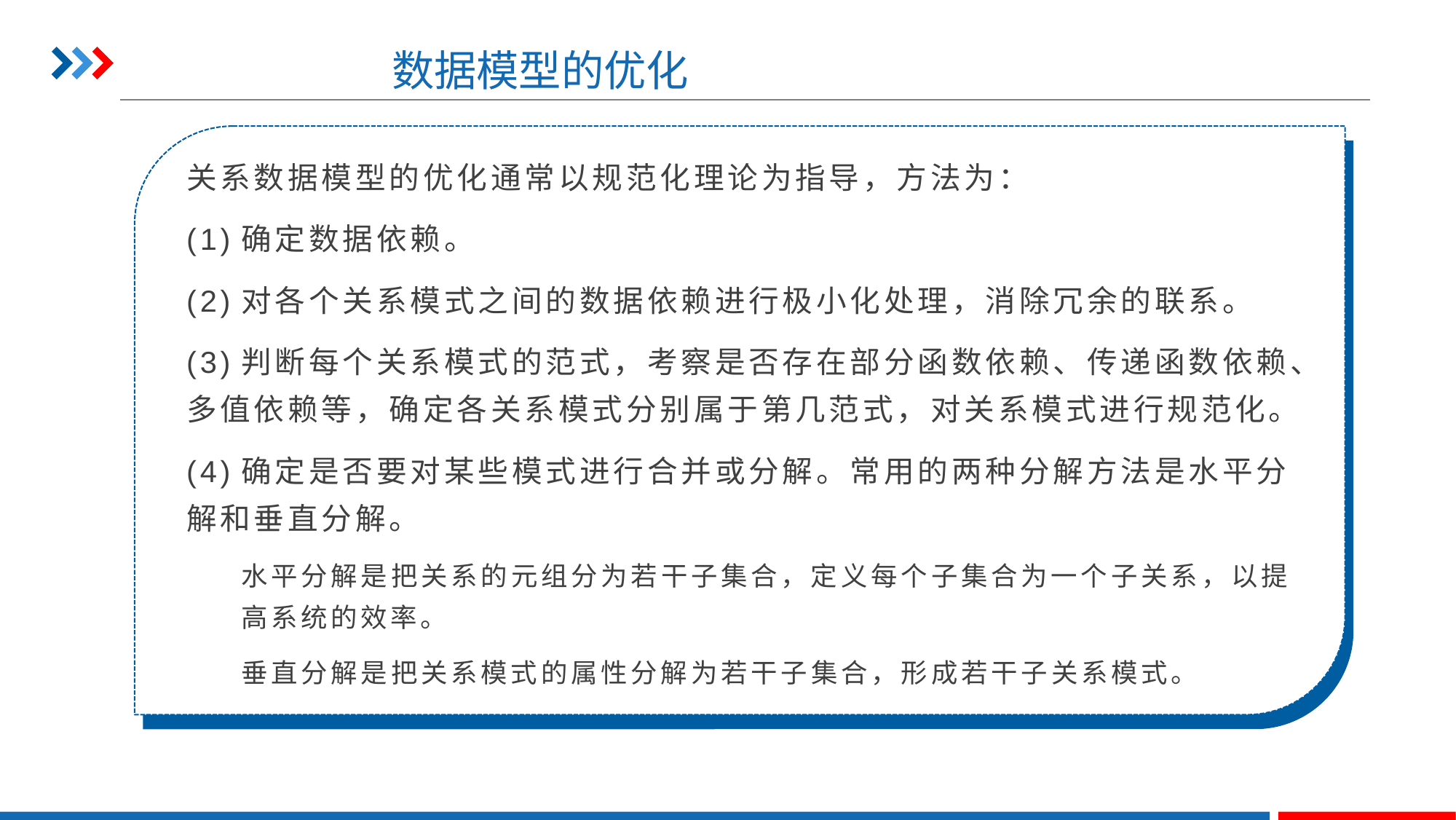

# 数据模型的优化

关系数据模型的优化通常以规范化理论为指导，方法为：
(1)确定数据依赖。
(2)对各个关系模式之间的数据依赖进行极小化处理，消除冗余的联系。
(3)判断每个关系模式的范式，考察是否存在部分函数依赖、传递函数依赖、多值依赖等，确定各关系模式分别属于第几范式，对关系模式进行规范化。
(4)确定是否要对某些模式进行合并或分解。常用的两种分解方法是水平分解和垂直分解。
水平分解是把关系的元组分为若干子集合，定义每个子集合为一个子关系，以提高系统的效率。
垂直分解是把关系模式的属性分解为若干子集合，形成若干子关系模式。